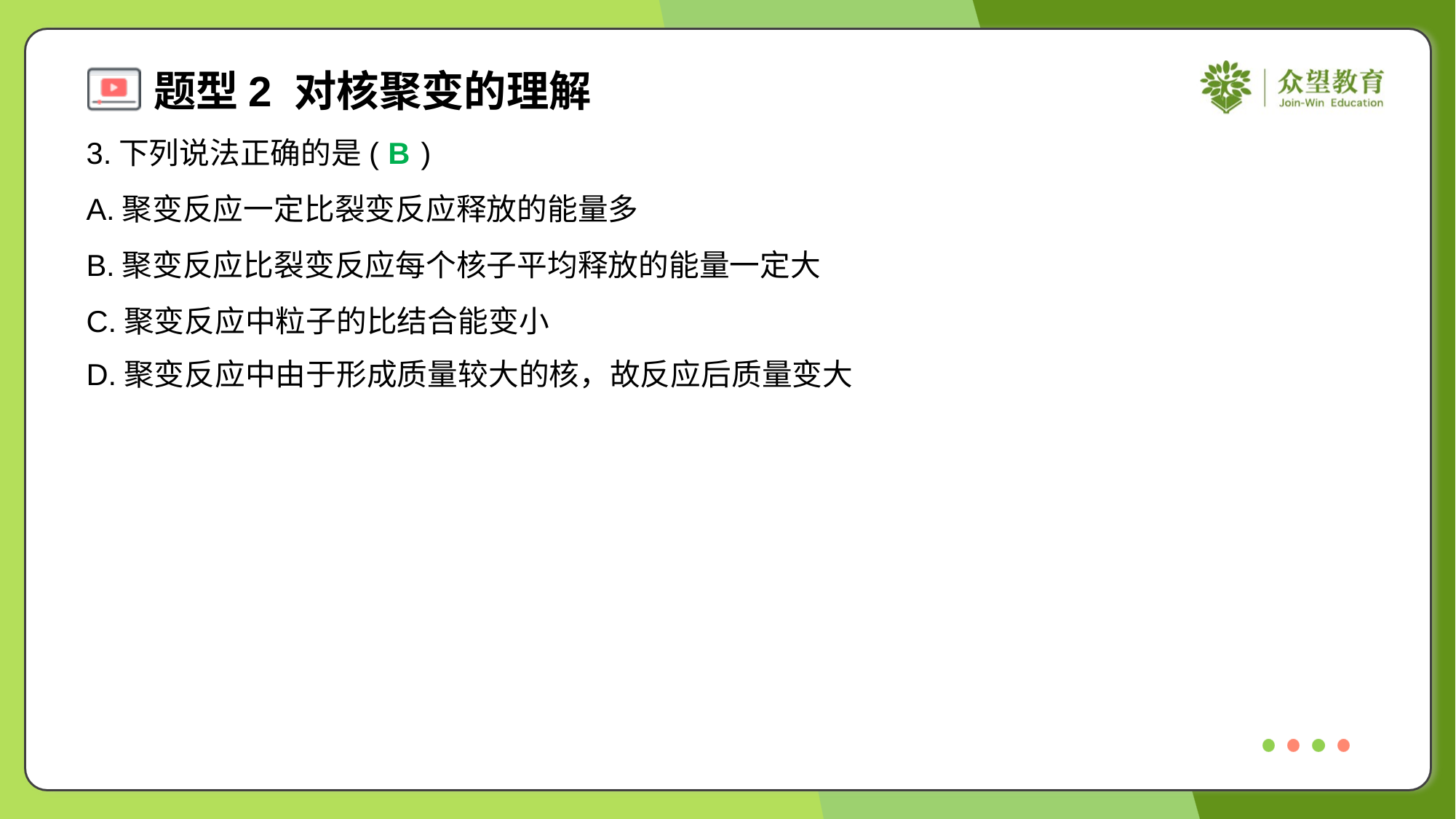

3.下列说法正确的是(     )
B
A.聚变反应一定比裂变反应释放的能量多
B.聚变反应比裂变反应每个核子平均释放的能量一定大
C.聚变反应中粒子的比结合能变小
D.聚变反应中由于形成质量较大的核，故反应后质量变大